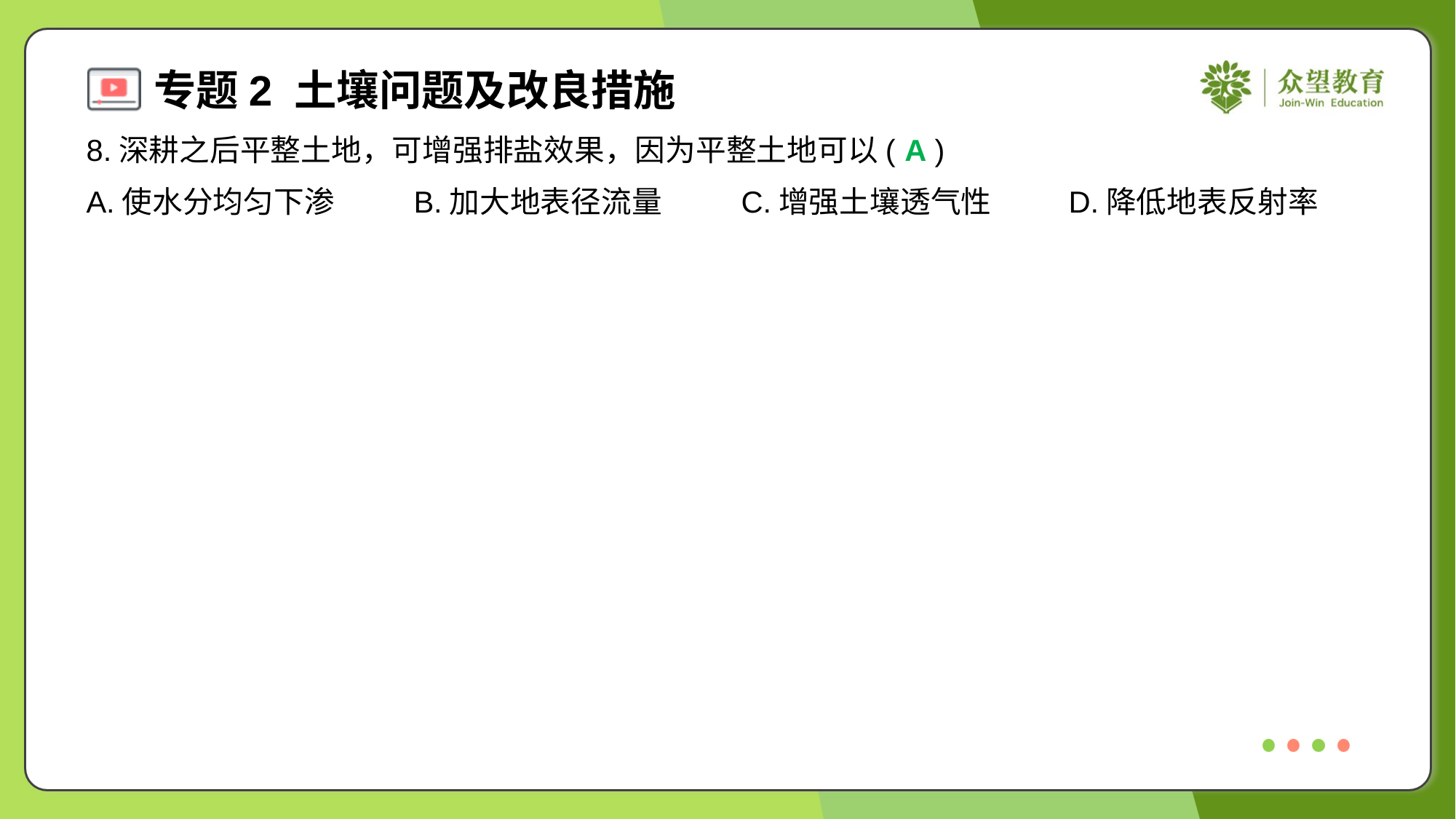

8.深耕之后平整土地，可增强排盐效果，因为平整土地可以(     )
A
A.使水分均匀下渗	B.加大地表径流量	C.增强土壤透气性	D.降低地表反射率